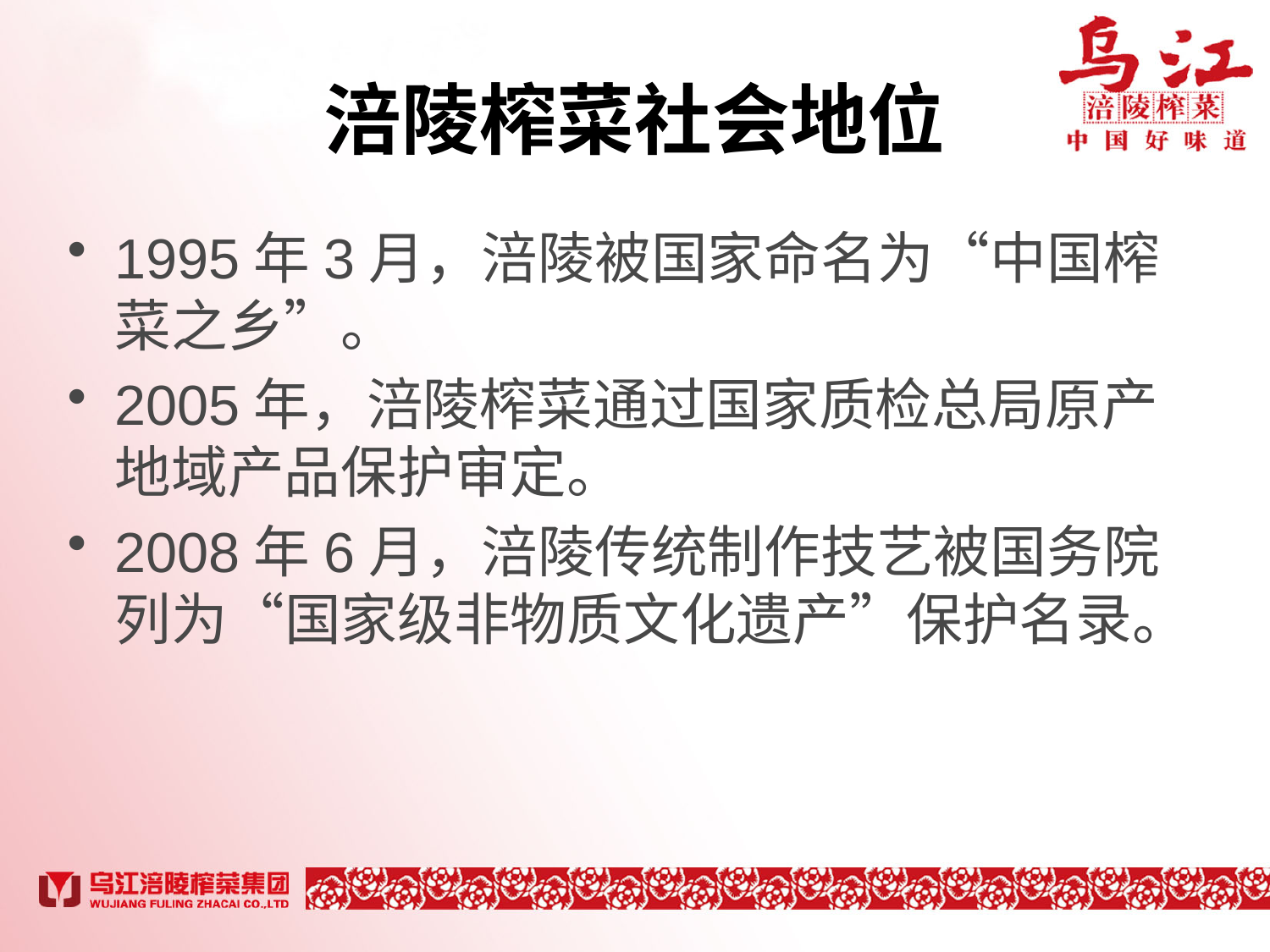

# 涪陵榨菜社会地位
1995年3月，涪陵被国家命名为“中国榨菜之乡”。
2005年，涪陵榨菜通过国家质检总局原产地域产品保护审定。
2008年6月，涪陵传统制作技艺被国务院列为“国家级非物质文化遗产”保护名录。